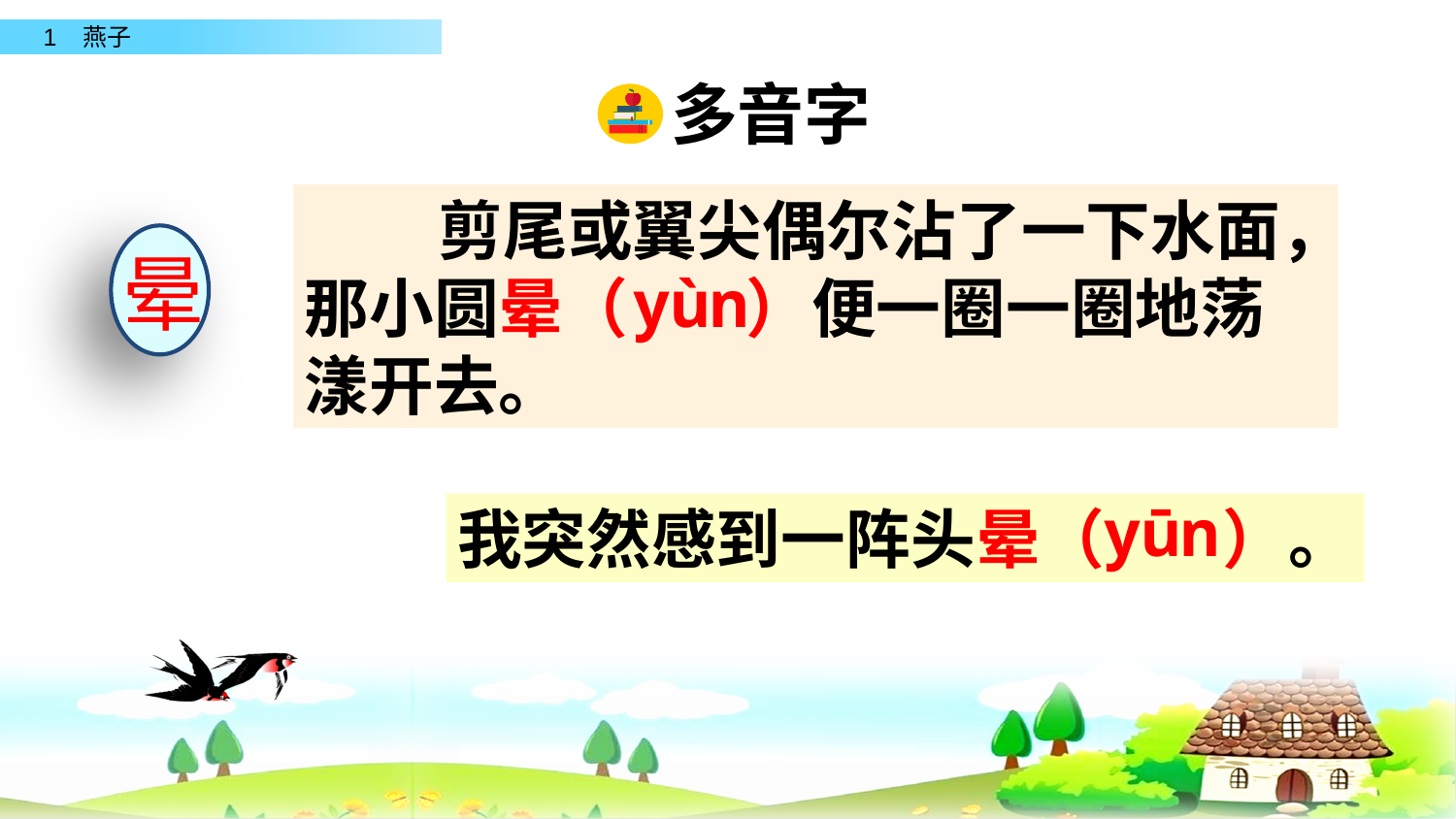

多音字

        剪尾或翼尖偶尔沾了一下水面，那小圆晕（        ）便一圈一圈地荡漾开去。

晕
yùn
yūn
我突然感到一阵头晕（        ）。